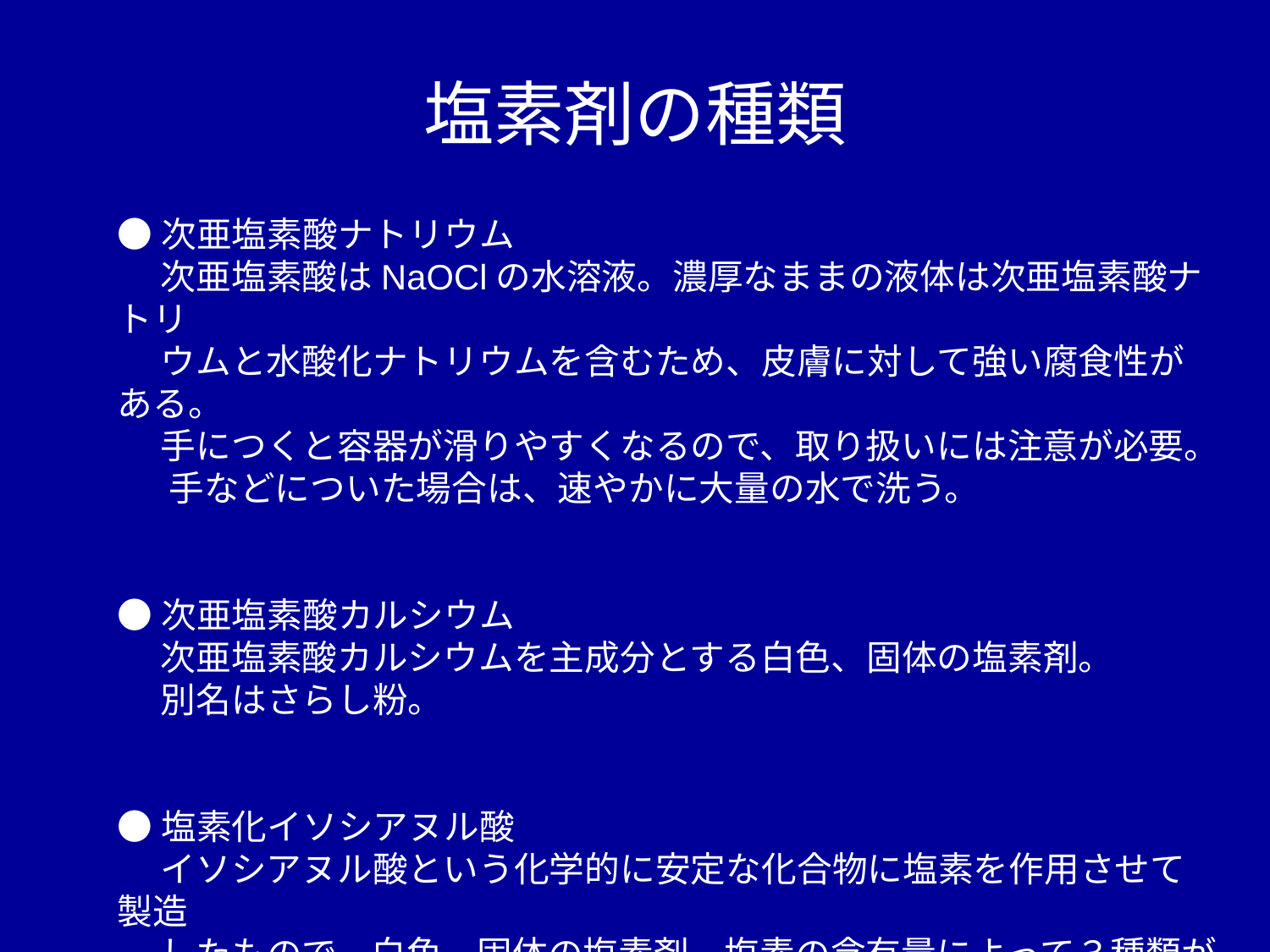

塩素剤の種類
●次亜塩素酸ナトリウム
　 次亜塩素酸はNaOClの水溶液。濃厚なままの液体は次亜塩素酸ナトリ
　 ウムと水酸化ナトリウムを含むため、皮膚に対して強い腐食性がある。
　 手につくと容器が滑りやすくなるので、取り扱いには注意が必要。
 　手などについた場合は、速やかに大量の水で洗う。

●次亜塩素酸カルシウム
　 次亜塩素酸カルシウムを主成分とする白色、固体の塩素剤。
　 別名はさらし粉。

●塩素化イソシアヌル酸
　 イソシアヌル酸という化学的に安定な化合物に塩素を作用させて製造
　 したもので、白色、固体の塩素剤。塩素の含有量によって３種類がある。
　 トリクロロとジクロロではトリクロロが溶けにくい。